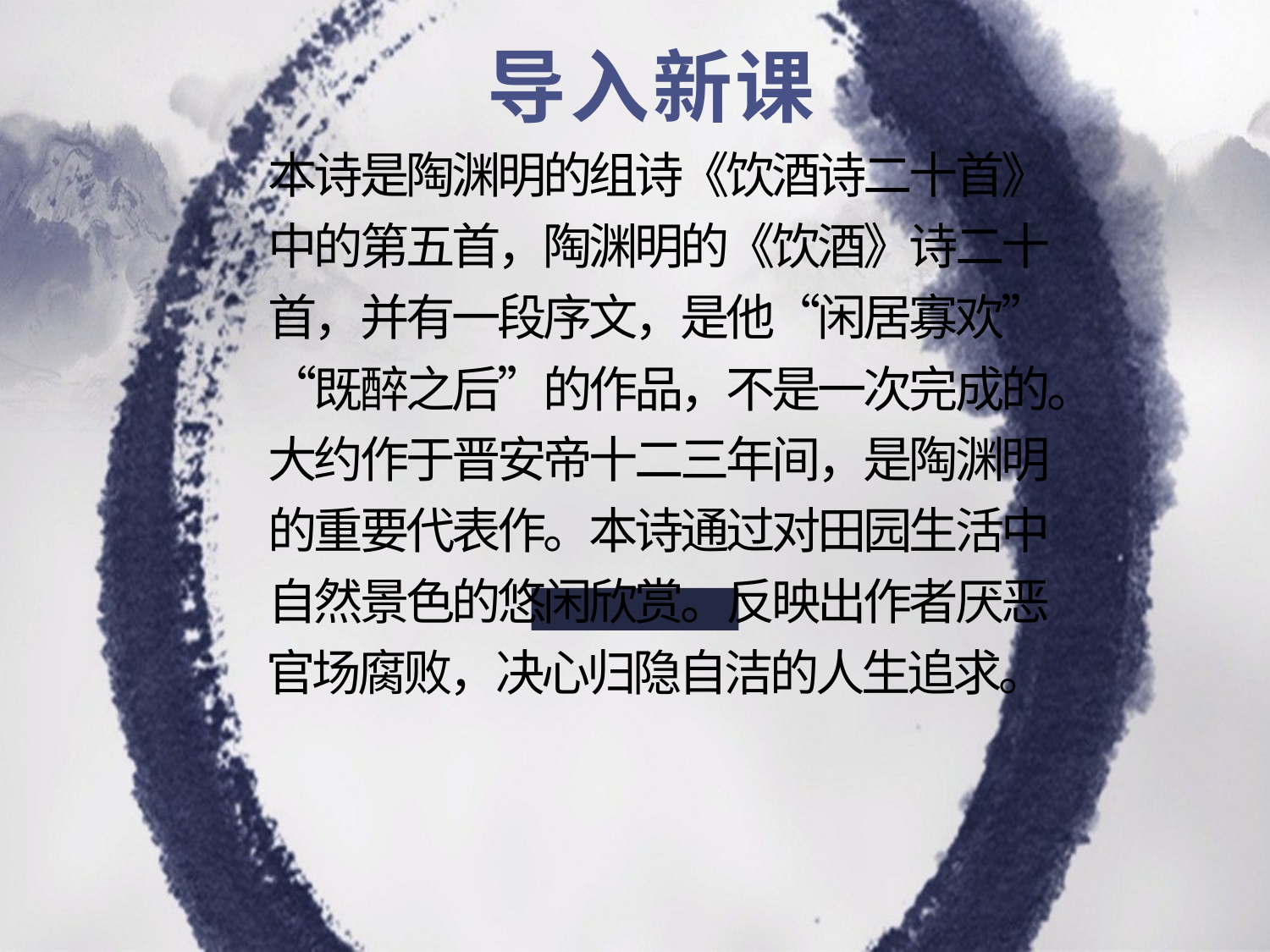

导入新课
本诗是陶渊明的组诗《饮酒诗二十首》中的第五首，陶渊明的《饮酒》诗二十首，并有一段序文，是他“闲居寡欢”“既醉之后”的作品，不是一次完成的。大约作于晋安帝十二三年间，是陶渊明的重要代表作。本诗通过对田园生活中自然景色的悠闲欣赏。反映出作者厌恶官场腐败，决心归隐自洁的人生追求。